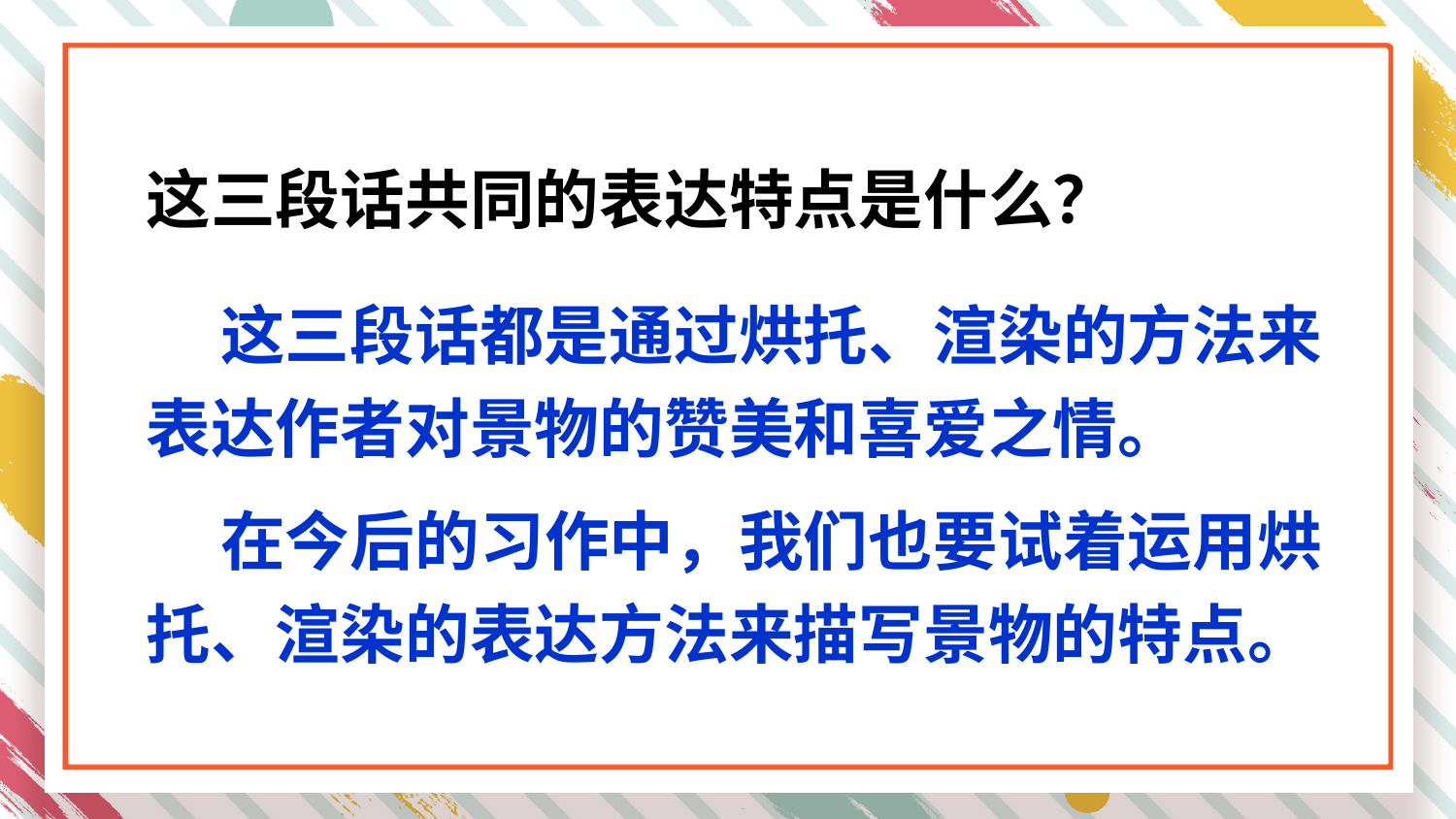

这三段话共同的表达特点是什么？
    这三段话都是通过烘托、渲染的方法来表达作者对景物的赞美和喜爱之情。
    在今后的习作中，我们也要试着运用烘托、渲染的表达方法来描写景物的特点。